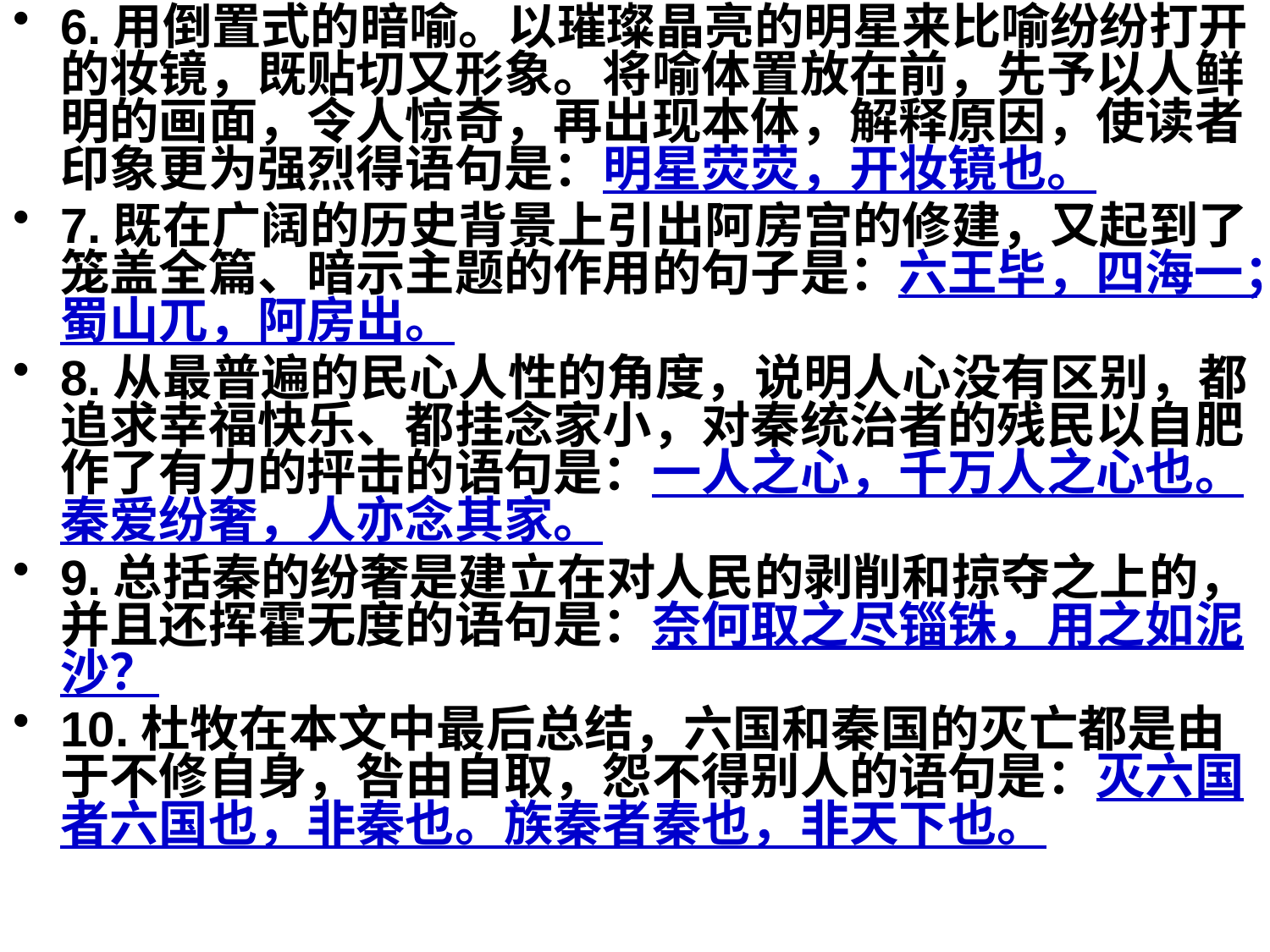

6.用倒置式的暗喻。以璀璨晶亮的明星来比喻纷纷打开的妆镜，既贴切又形象。将喻体置放在前，先予以人鲜明的画面，令人惊奇，再出现本体，解释原因，使读者印象更为强烈得语句是：明星荧荧，开妆镜也。
7.既在广阔的历史背景上引出阿房宫的修建，又起到了笼盖全篇、暗示主题的作用的句子是：六王毕，四海一；蜀山兀，阿房出。
8.从最普遍的民心人性的角度，说明人心没有区别，都追求幸福快乐、都挂念家小，对秦统治者的残民以自肥作了有力的抨击的语句是：一人之心，千万人之心也。秦爱纷奢，人亦念其家。
9.总括秦的纷奢是建立在对人民的剥削和掠夺之上的，并且还挥霍无度的语句是：奈何取之尽锱铢，用之如泥沙？
10.杜牧在本文中最后总结，六国和秦国的灭亡都是由于不修自身，咎由自取，怨不得别人的语句是：灭六国者六国也，非秦也。族秦者秦也，非天下也。
#